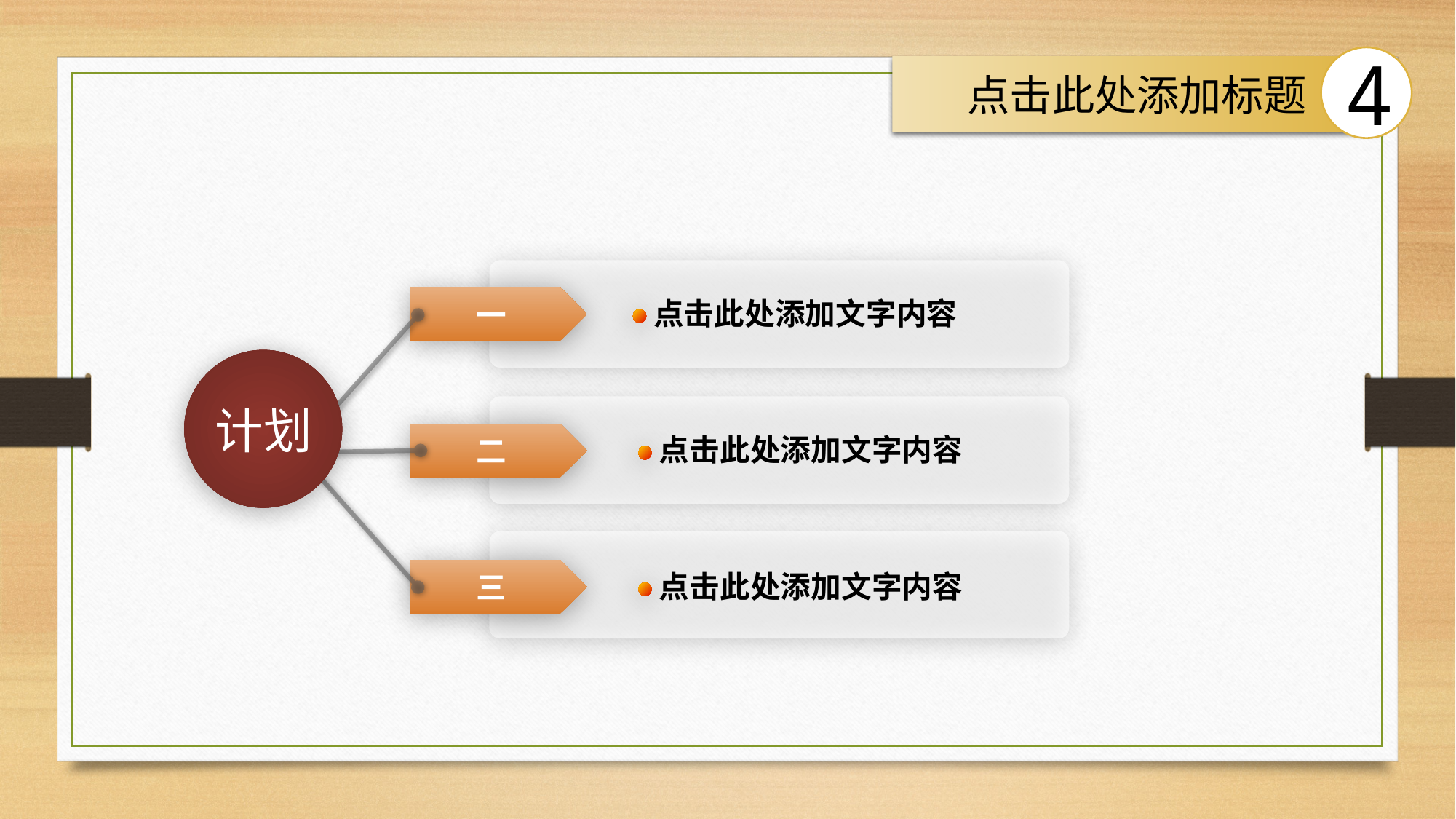

4
点击此处添加标题

一
点击此处添加文字内容

计划

二
点击此处添加文字内容

三
点击此处添加文字内容